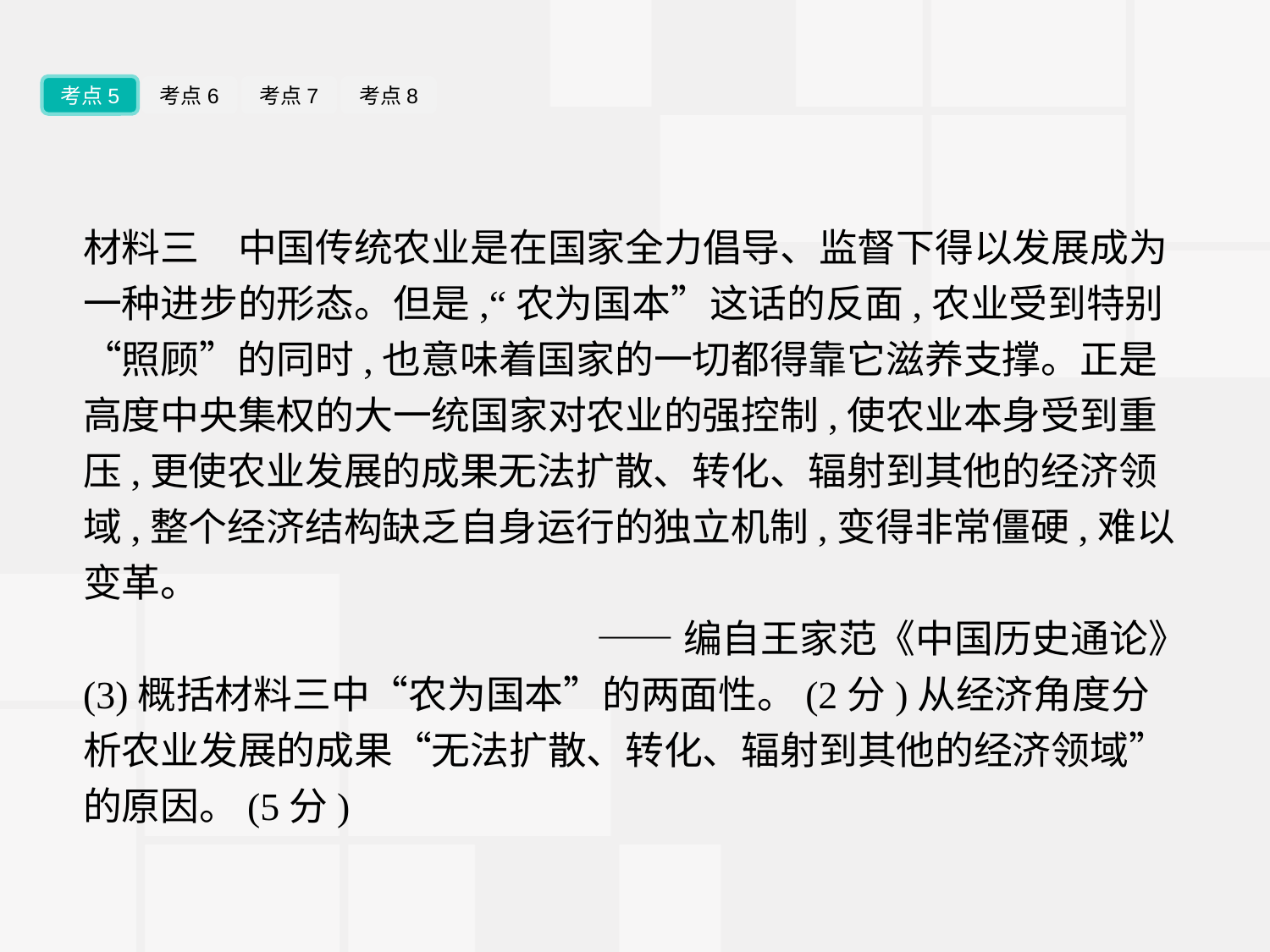

考点5
考点6
考点7
考点8
材料三　中国传统农业是在国家全力倡导、监督下得以发展成为一种进步的形态。但是,“农为国本”这话的反面,农业受到特别“照顾”的同时,也意味着国家的一切都得靠它滋养支撑。正是高度中央集权的大一统国家对农业的强控制,使农业本身受到重压,更使农业发展的成果无法扩散、转化、辐射到其他的经济领域,整个经济结构缺乏自身运行的独立机制,变得非常僵硬,难以变革。
——编自王家范《中国历史通论》
(3)概括材料三中“农为国本”的两面性。(2分)从经济角度分析农业发展的成果“无法扩散、转化、辐射到其他的经济领域”的原因。(5分)